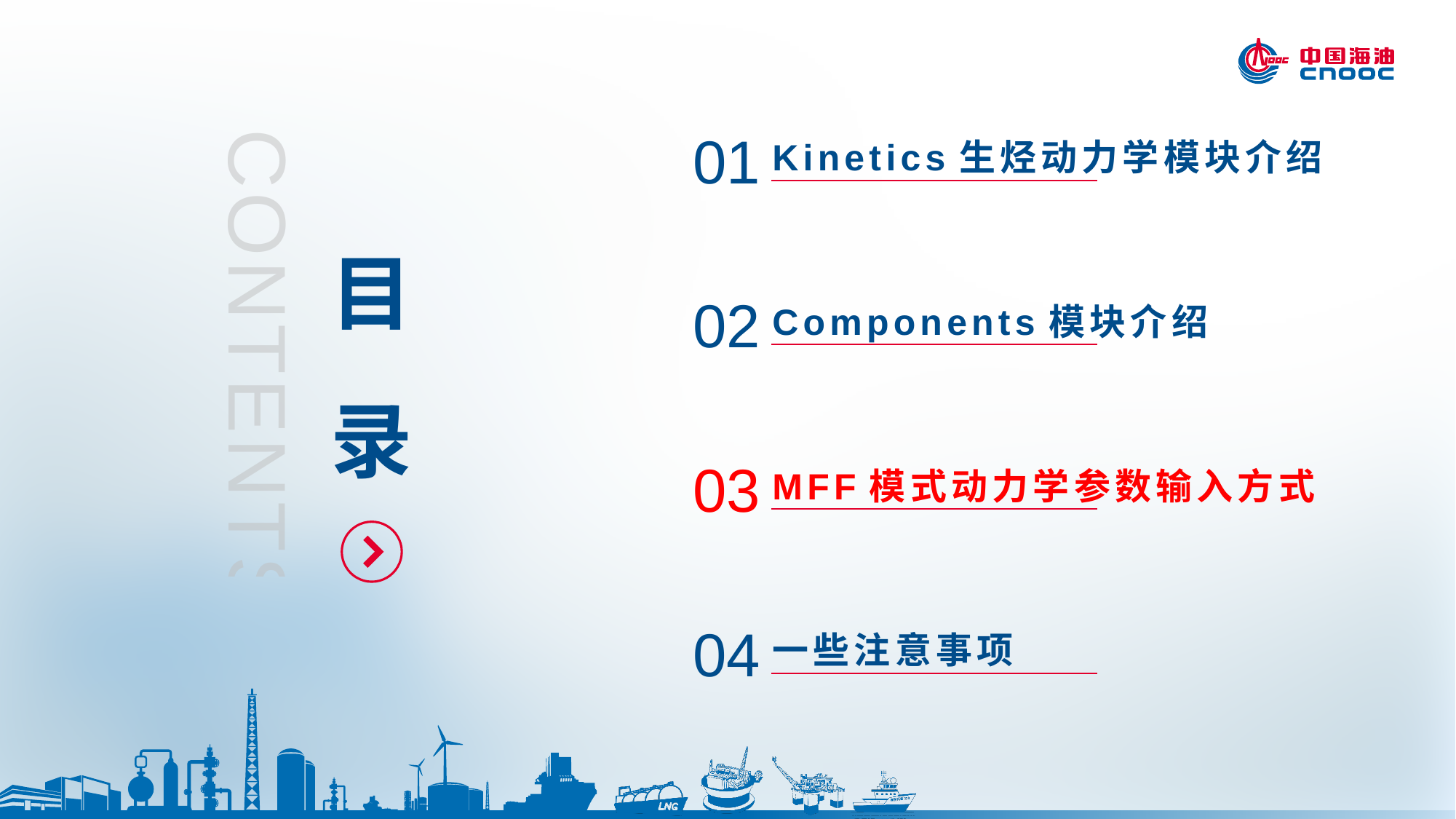

01
Kinetics生烃动力学模块介绍
# 目录

02
Components模块介绍
CONTENTS

03
MFF模式动力学参数输入方式

04
一些注意事项